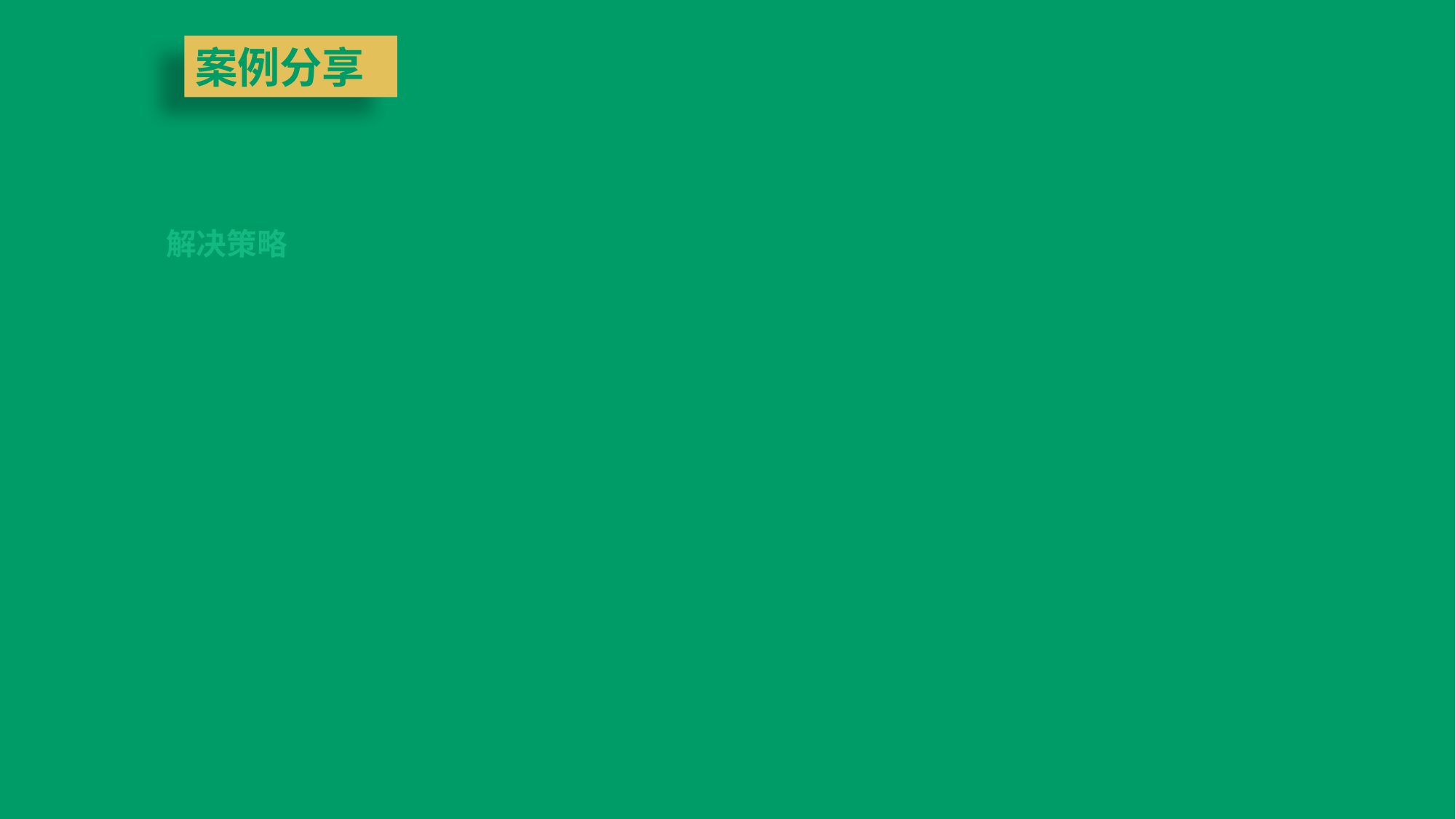

案例分享
解决策略

   通过观察分析，幼儿园老师调整了策略。进餐时不再提出“快”的要求，而是对小朋友说:“吃饭太快了不容易消化，所以小朋友还要学习细嚼馒咽。”另外用生动的比喻对妞妞说：“慢慢吃，老师会留给你的，不过你得细嚼慢咽,不然你的胃来不及消化,饭菜就会在你的胃里打架了。
调整了策略，让妞妞学会细嚼慢咽，训练过程中肠胃受到刺激作出相应的反映,另一方面避免她暴饮暴食。加上家长在家进餐的同步训练，妞妞的轻度肥胖得到了控制及缓解。

INDUCTION TRAINING